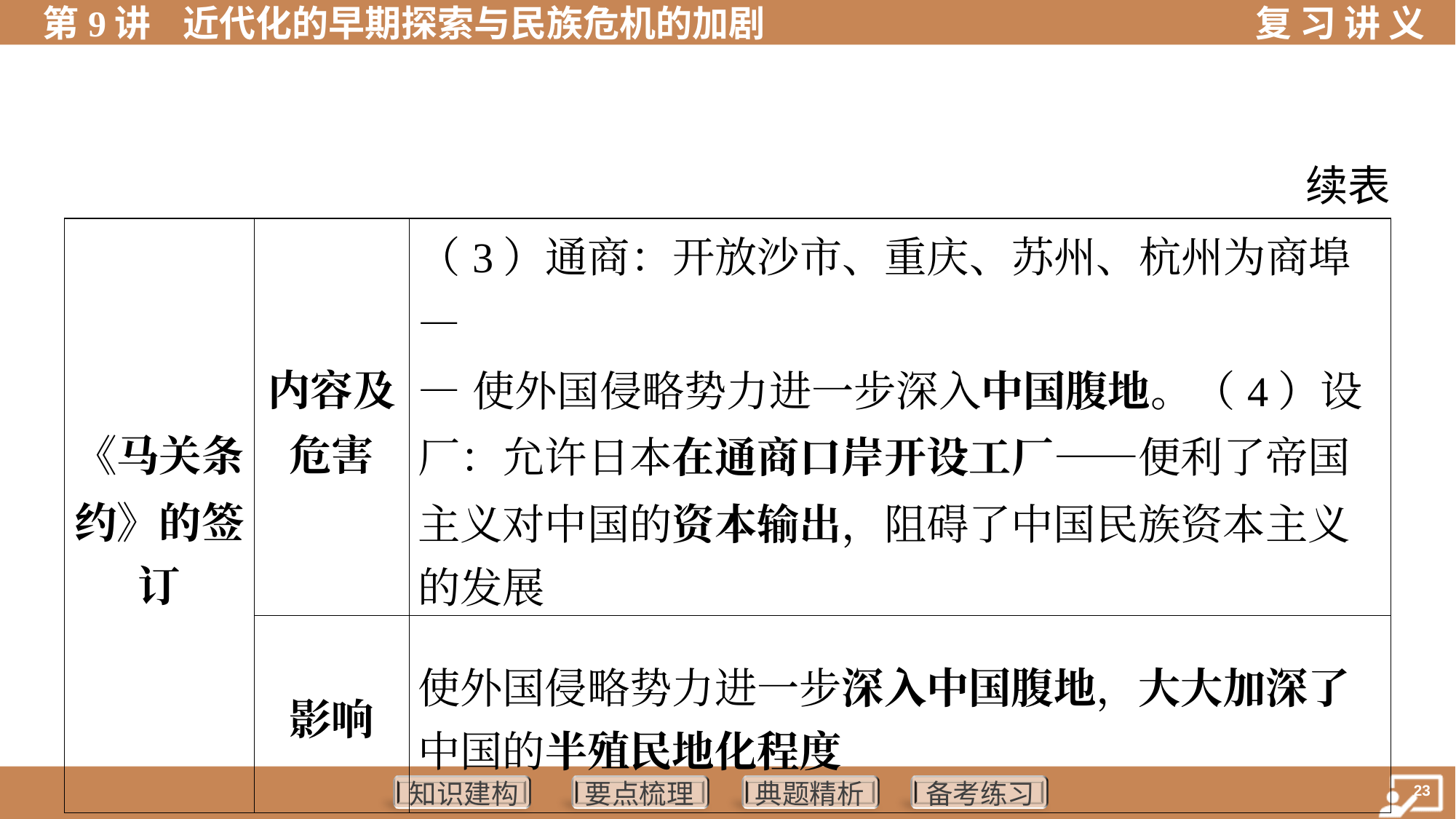

续表
| 《马关条 约》的签 订 | 内容及 危害 | （3）通商：开放沙市、重庆、苏州、杭州为商埠— —使外国侵略势力进一步深入中国腹地。（4）设 厂：允许日本在通商口岸开设工厂——便利了帝国 主义对中国的资本输出，阻碍了中国民族资本主义 的发展 |  |
| --- | --- | --- | --- |
|  | 影响 | 使外国侵略势力进一步深入中国腹地，大大加深了 中国的半殖民地化程度 |  |